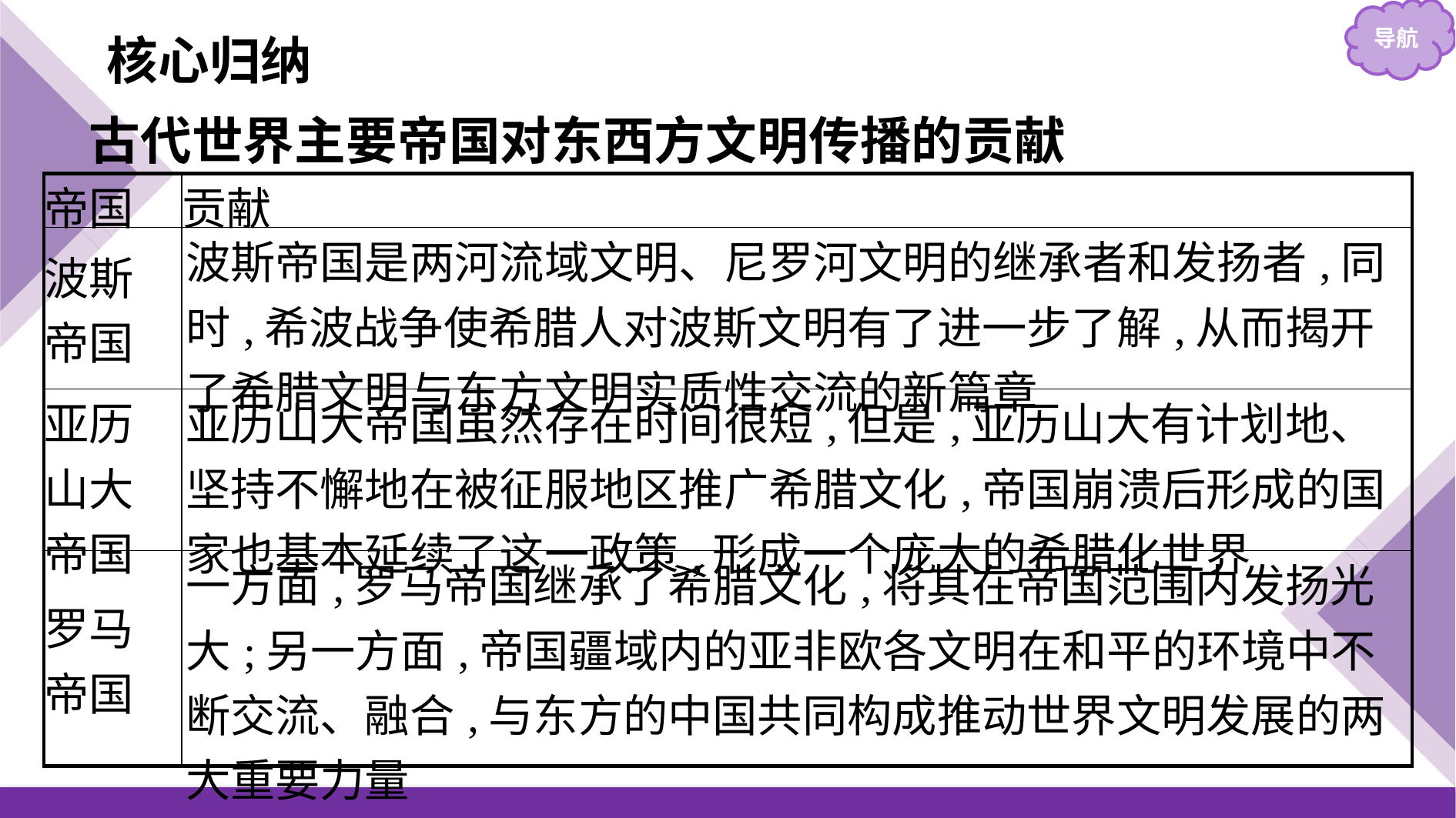

核心归纳
古代世界主要帝国对东西方文明传播的贡献
| 帝国 | 贡献 |
| --- | --- |
| 波斯 帝国 | 波斯帝国是两河流域文明、尼罗河文明的继承者和发扬者,同时,希波战争使希腊人对波斯文明有了进一步了解,从而揭开了希腊文明与东方文明实质性交流的新篇章 |
| 亚历 山大 帝国 | 亚历山大帝国虽然存在时间很短,但是,亚历山大有计划地、坚持不懈地在被征服地区推广希腊文化,帝国崩溃后形成的国家也基本延续了这一政策,形成一个庞大的希腊化世界 |
| 罗马 帝国 | 一方面,罗马帝国继承了希腊文化,将其在帝国范围内发扬光大;另一方面,帝国疆域内的亚非欧各文明在和平的环境中不断交流、融合,与东方的中国共同构成推动世界文明发展的两大重要力量 |